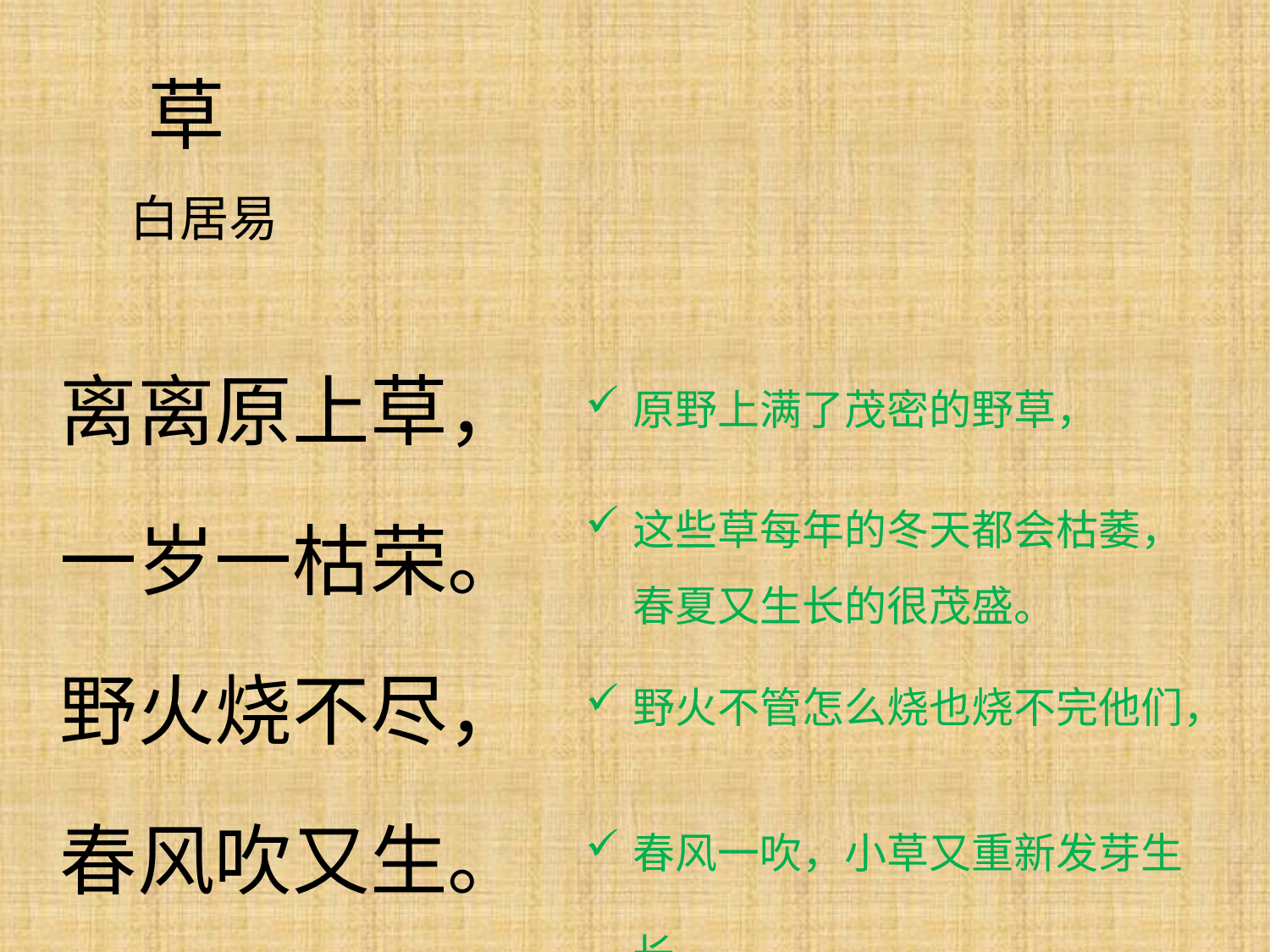

草
   白居易
离离原上草，
一岁一枯荣。
野火烧不尽，
春风吹又生。
原野上满了茂密的野草，
这些草每年的冬天都会枯萎，春夏又生长的很茂盛。
野火不管怎么烧也烧不完他们，
春风一吹，小草又重新发芽生长。